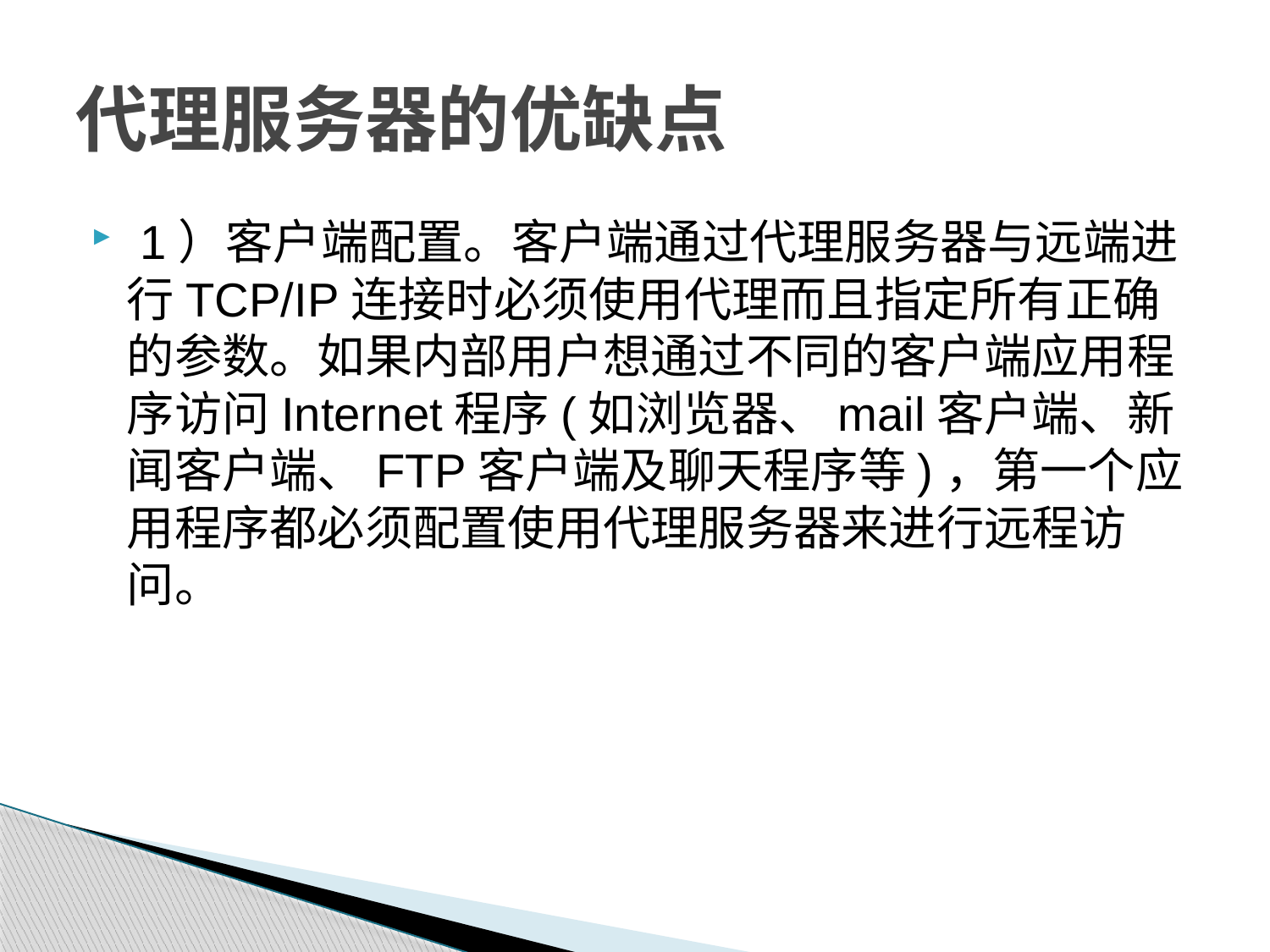

# 代理服务器的优缺点
 1）客户端配置。客户端通过代理服务器与远端进行TCP/IP连接时必须使用代理而且指定所有正确的参数。如果内部用户想通过不同的客户端应用程序访问Internet程序(如浏览器、mail客户端、新闻客户端、FTP客户端及聊天程序等)，第一个应用程序都必须配置使用代理服务器来进行远程访问。